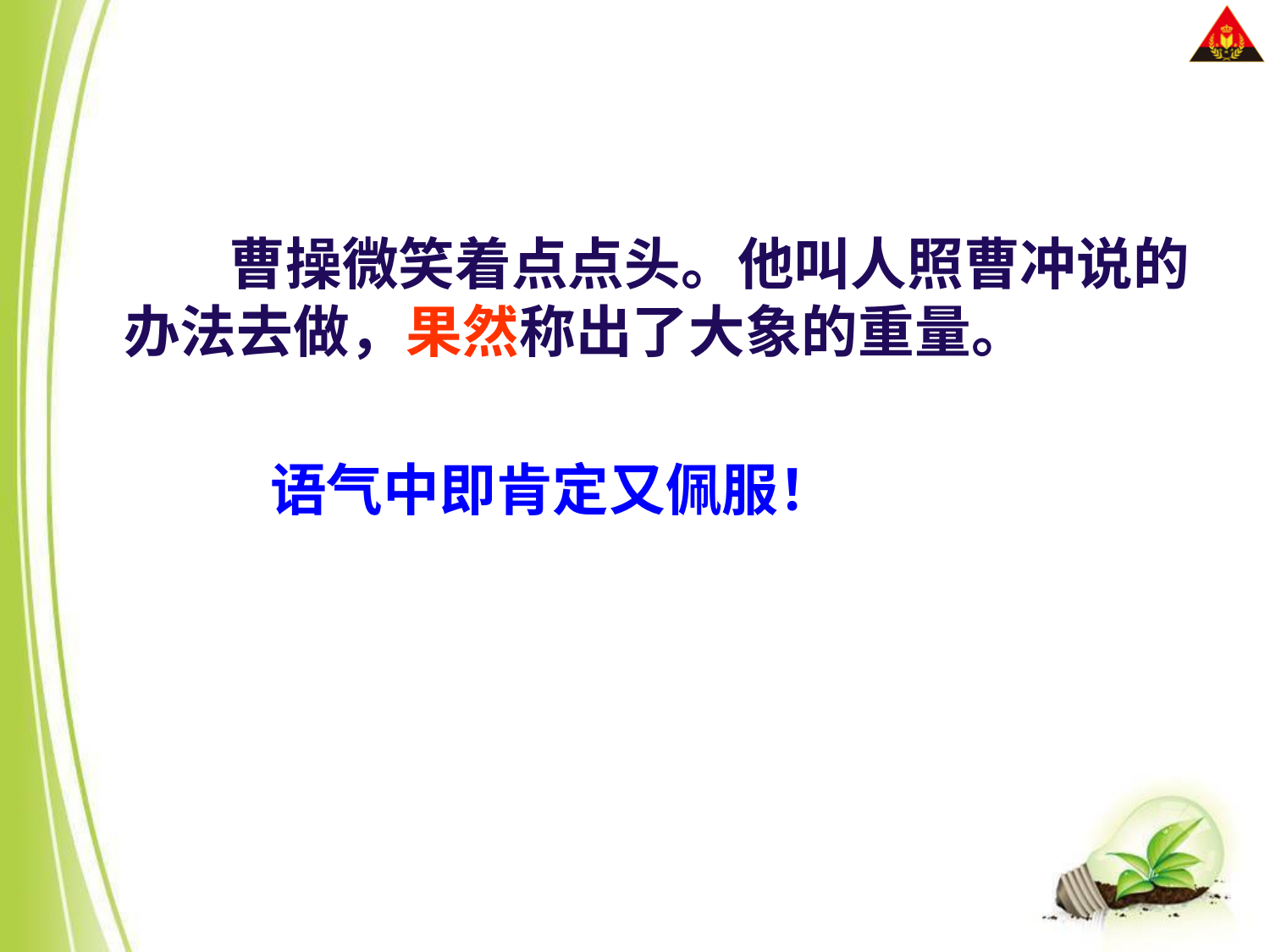

#
           曹操微笑着点点头。他叫人照曹冲说的办法去做，果然称出了大象的重量。

              语气中即肯定又佩服！